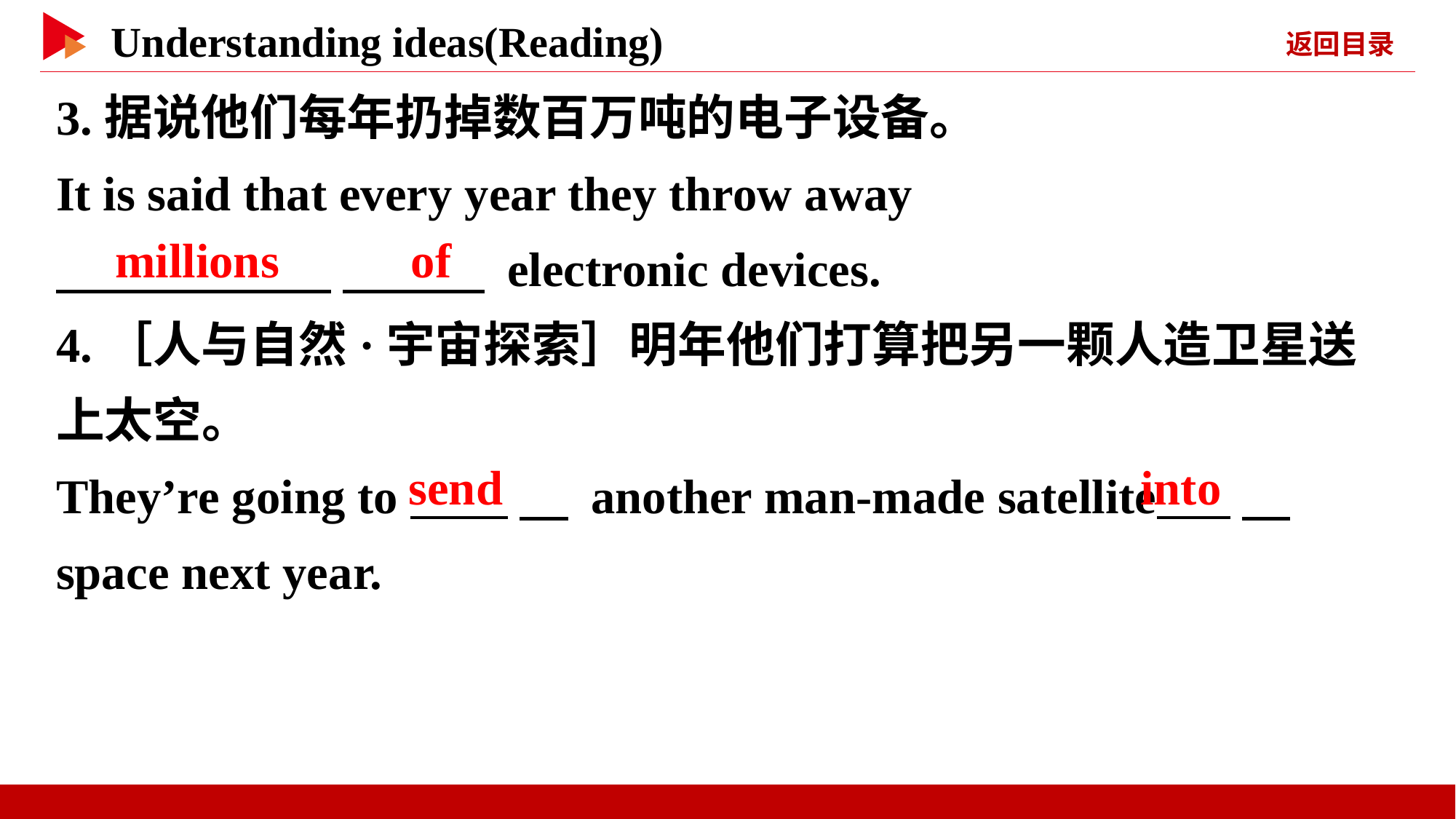

3.据说他们每年扔掉数百万吨的电子设备。
It is said that every year they throw away
　                　 　    　 electronic devices.
4.［人与自然·宇宙探索］明年他们打算把另一颗人造卫星送上太空。
They’re going to         　 another man-made satellite      　 space next year.
　millions　 　of
send
into